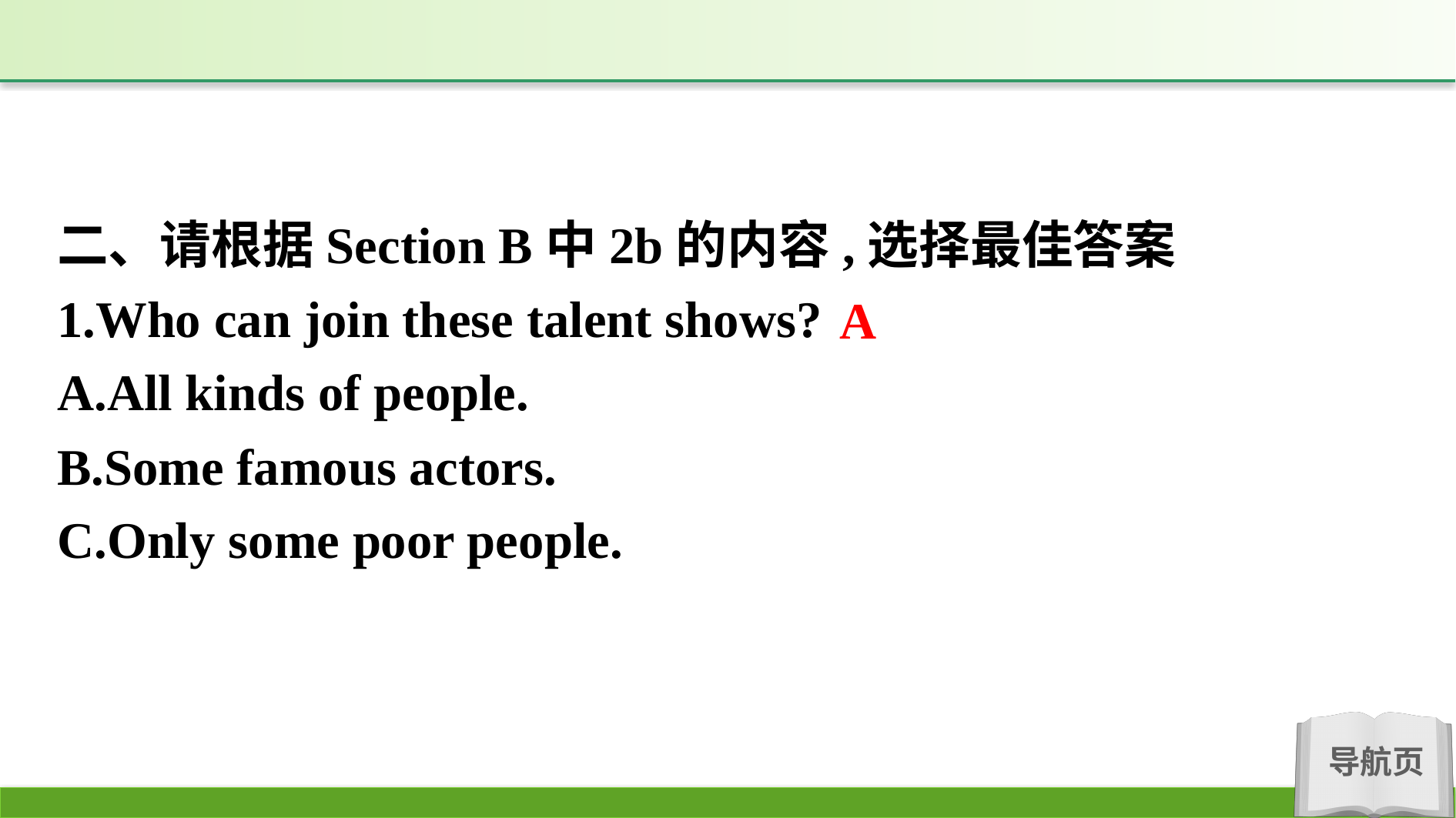

二、请根据Section B中2b的内容,选择最佳答案
1.Who can join these talent shows?
A.All kinds of people.
B.Some famous actors.
C.Only some poor people.
A